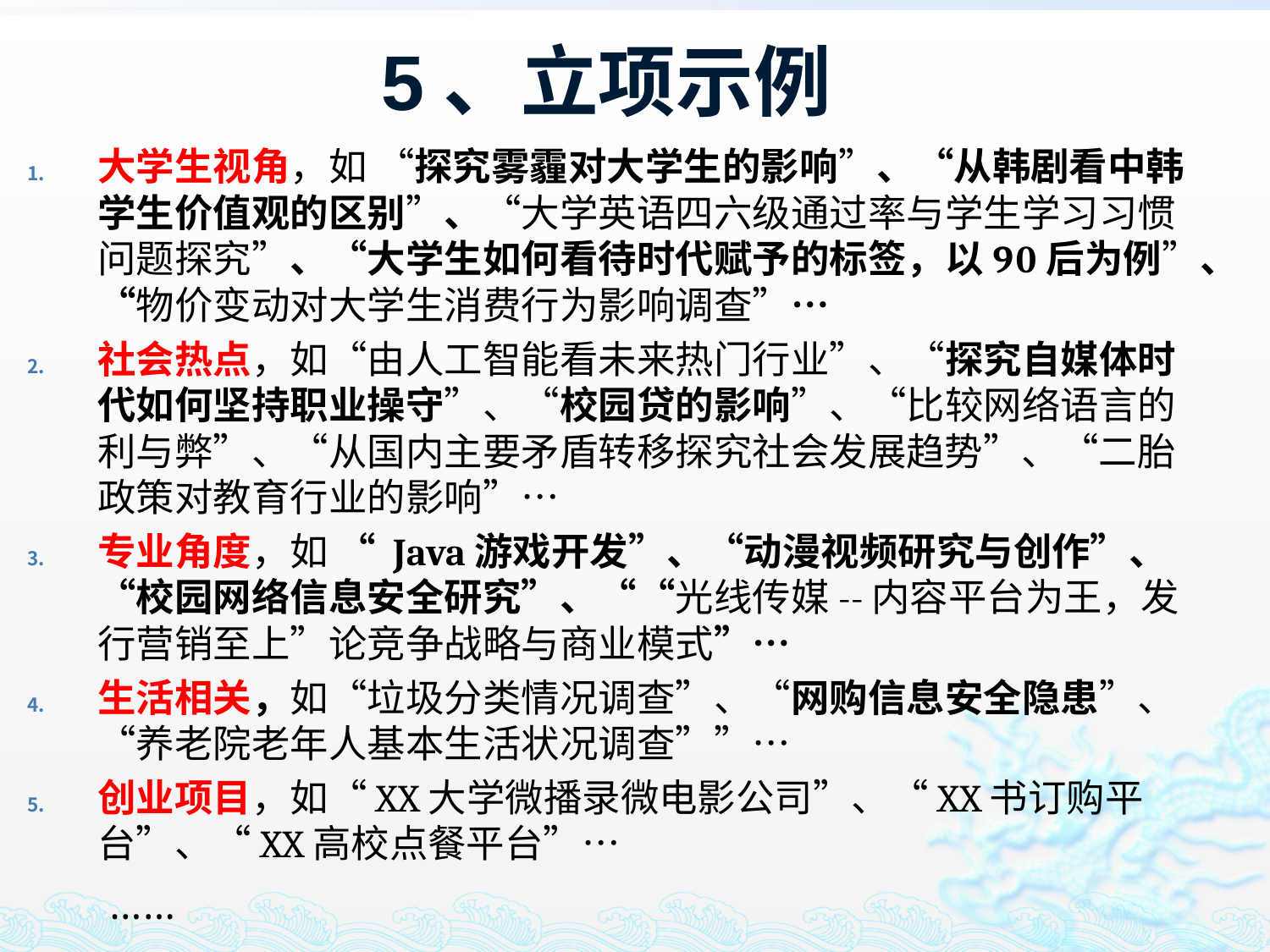

# 5、立项示例
大学生视角，如 “探究雾霾对大学生的影响”、“从韩剧看中韩学生价值观的区别”、“大学英语四六级通过率与学生学习习惯问题探究”、“大学生如何看待时代赋予的标签，以90后为例”、“物价变动对大学生消费行为影响调查”…
社会热点，如“由人工智能看未来热门行业”、“探究自媒体时代如何坚持职业操守”、“校园贷的影响”、“比较网络语言的利与弊”、“从国内主要矛盾转移探究社会发展趋势”、“二胎政策对教育行业的影响”…
专业角度，如 “ Java游戏开发”、“动漫视频研究与创作”、“校园网络信息安全研究”、““光线传媒--内容平台为王，发行营销至上”论竞争战略与商业模式”…
生活相关，如“垃圾分类情况调查”、“网购信息安全隐患”、“养老院老年人基本生活状况调查””…
创业项目，如“XX大学微播录微电影公司”、“XX书订购平台”、“XX高校点餐平台”…
        ……